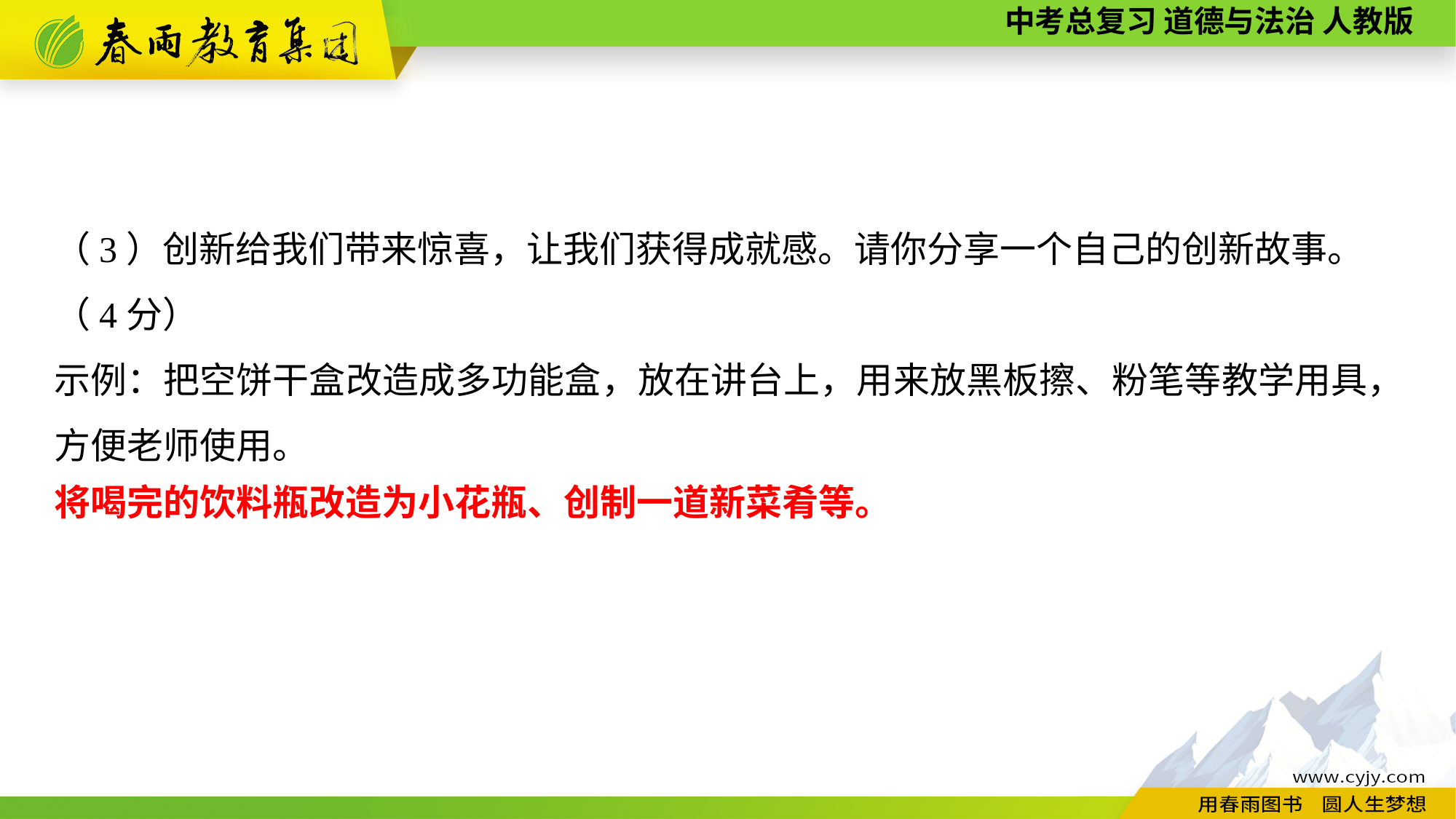

（3）创新给我们带来惊喜，让我们获得成就感。请你分享一个自己的创新故事。
（4分）
示例：把空饼干盒改造成多功能盒，放在讲台上，用来放黑板擦、粉笔等教学用具，方便老师使用。
将喝完的饮料瓶改造为小花瓶、创制一道新菜肴等。